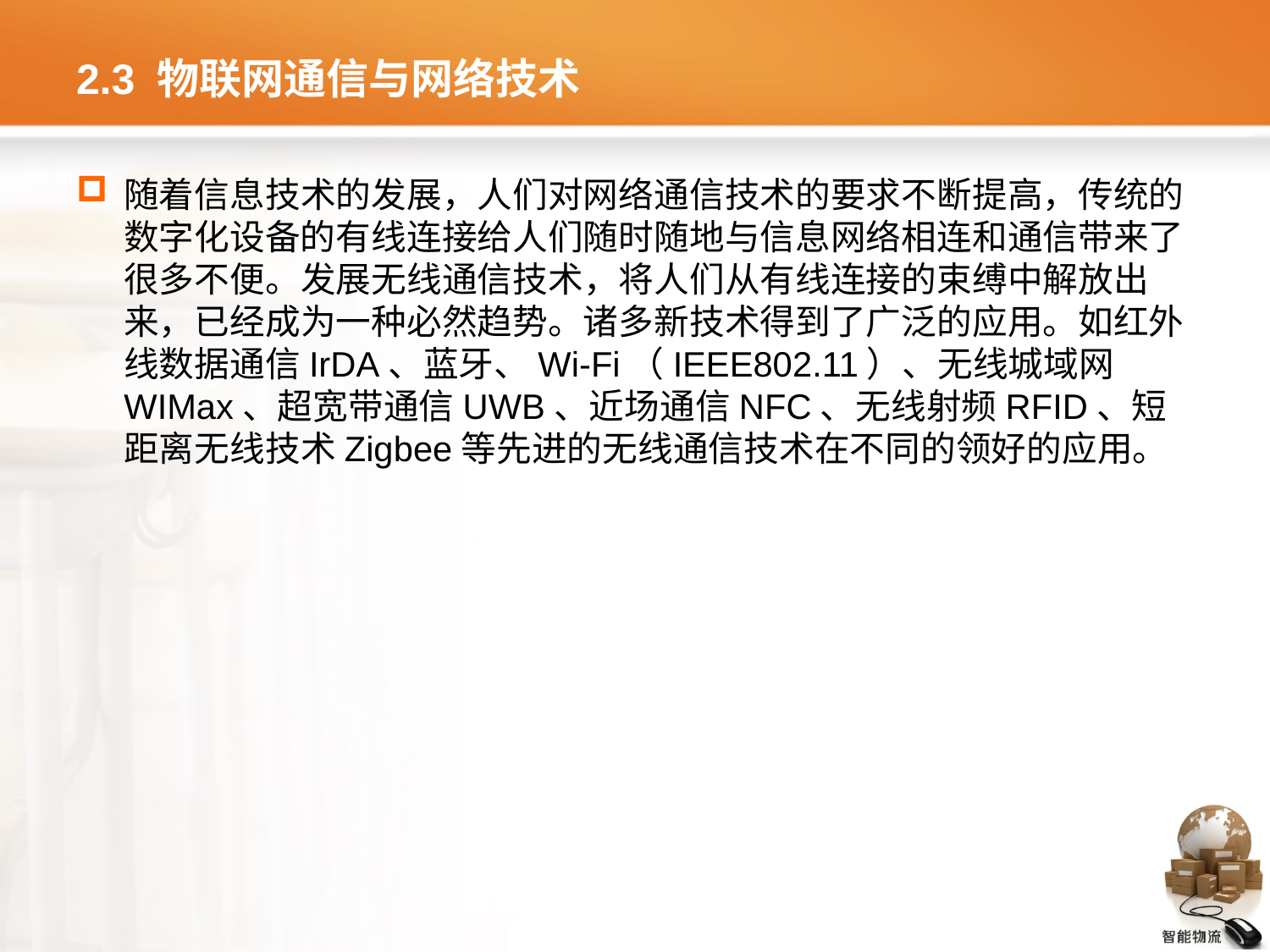

# 2.3 物联网通信与网络技术
随着信息技术的发展，人们对网络通信技术的要求不断提高，传统的数字化设备的有线连接给人们随时随地与信息网络相连和通信带来了很多不便。发展无线通信技术，将人们从有线连接的束缚中解放出来，已经成为一种必然趋势。诸多新技术得到了广泛的应用。如红外线数据通信IrDA、蓝牙、Wi-Fi（IEEE802.11）、无线城域网WIMax、超宽带通信UWB、近场通信NFC、无线射频RFID、短距离无线技术Zigbee等先进的无线通信技术在不同的领好的应用。